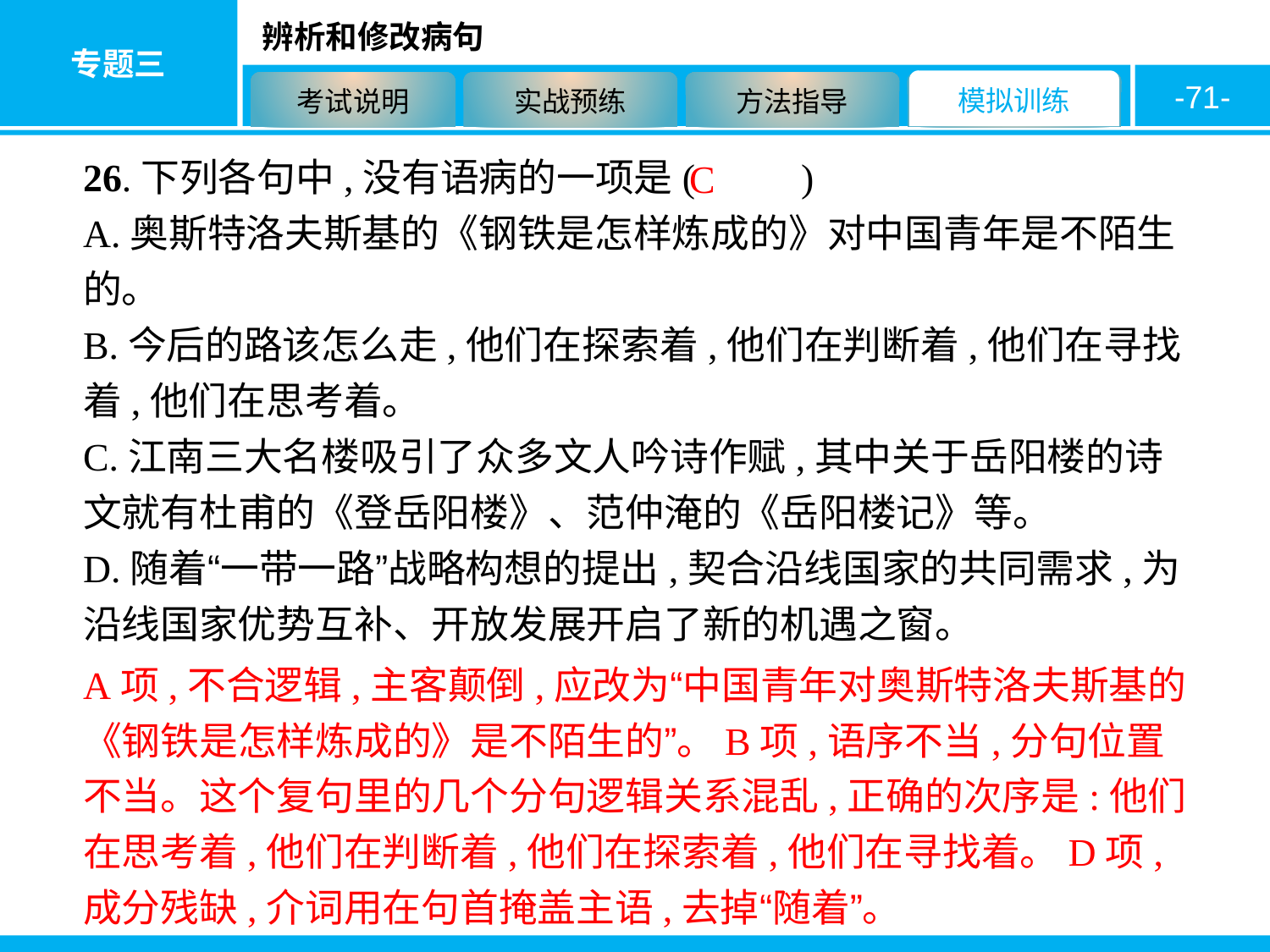

-71-
26.下列各句中,没有语病的一项是( 　　)
A.奥斯特洛夫斯基的《钢铁是怎样炼成的》对中国青年是不陌生的。
B.今后的路该怎么走,他们在探索着,他们在判断着,他们在寻找着,他们在思考着。
C.江南三大名楼吸引了众多文人吟诗作赋,其中关于岳阳楼的诗文就有杜甫的《登岳阳楼》、范仲淹的《岳阳楼记》等。
D.随着“一带一路”战略构想的提出,契合沿线国家的共同需求,为沿线国家优势互补、开放发展开启了新的机遇之窗。
C
A项,不合逻辑,主客颠倒,应改为“中国青年对奥斯特洛夫斯基的《钢铁是怎样炼成的》是不陌生的”。B项,语序不当,分句位置不当。这个复句里的几个分句逻辑关系混乱,正确的次序是:他们在思考着,他们在判断着,他们在探索着,他们在寻找着。D项,成分残缺,介词用在句首掩盖主语,去掉“随着”。